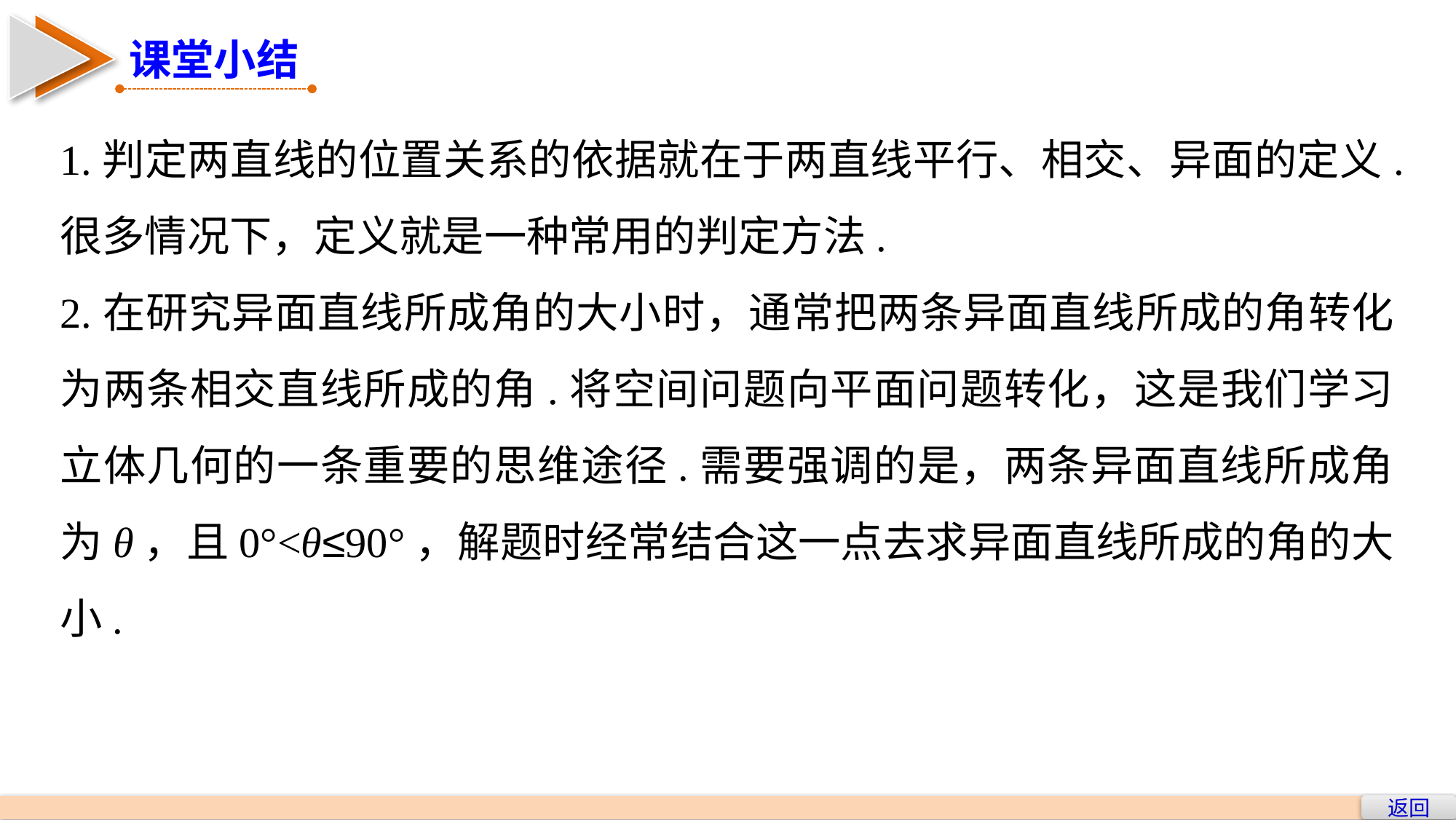

课堂小结
1.判定两直线的位置关系的依据就在于两直线平行、相交、异面的定义.很多情况下，定义就是一种常用的判定方法.
2.在研究异面直线所成角的大小时，通常把两条异面直线所成的角转化为两条相交直线所成的角.将空间问题向平面问题转化，这是我们学习立体几何的一条重要的思维途径.需要强调的是，两条异面直线所成角为θ，且0°<θ≤90°，解题时经常结合这一点去求异面直线所成的角的大小.
返回